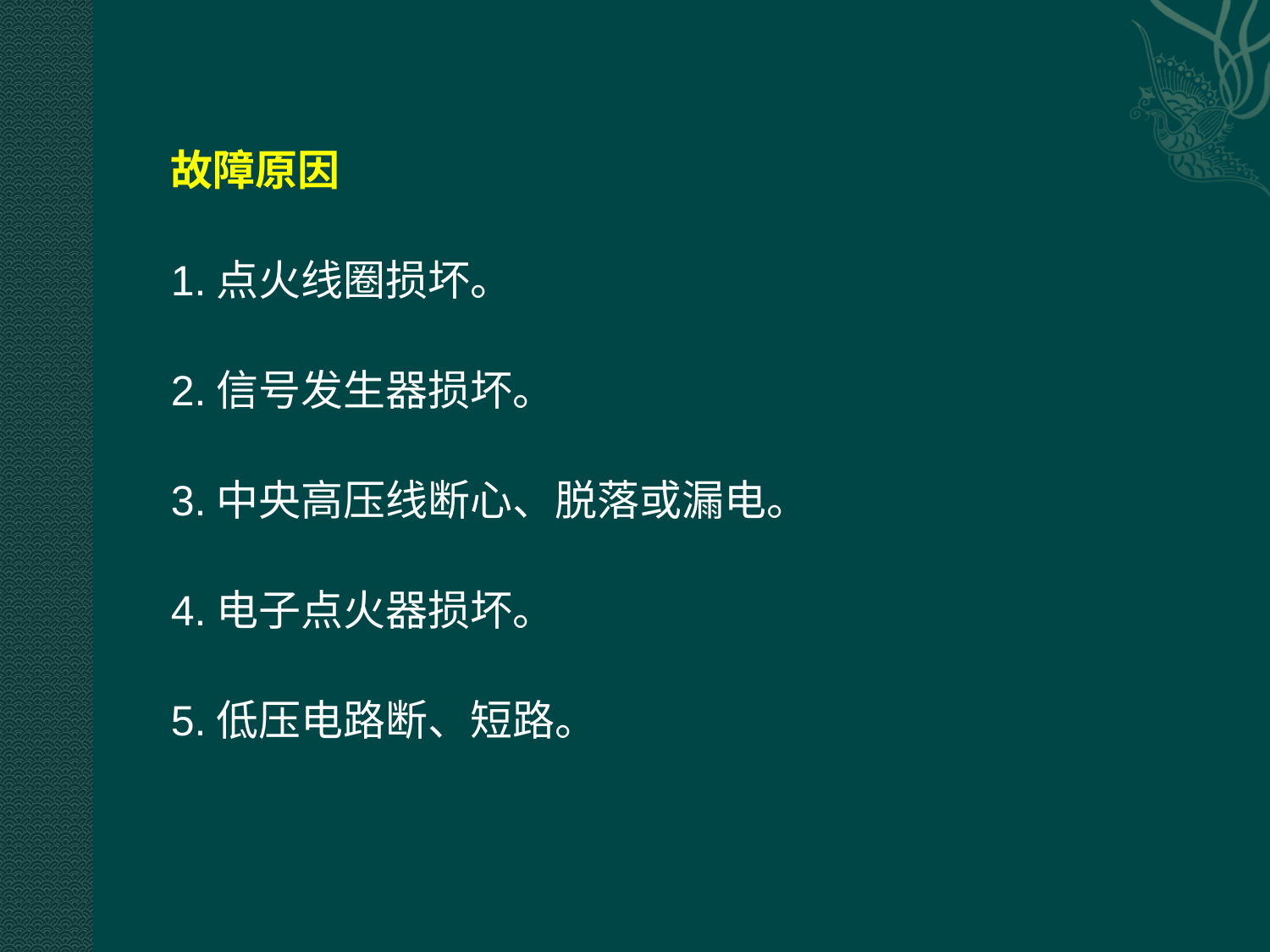

故障原因
1.点火线圈损坏。
2.信号发生器损坏。
3.中央高压线断心、脱落或漏电。
4.电子点火器损坏。
5.低压电路断、短路。